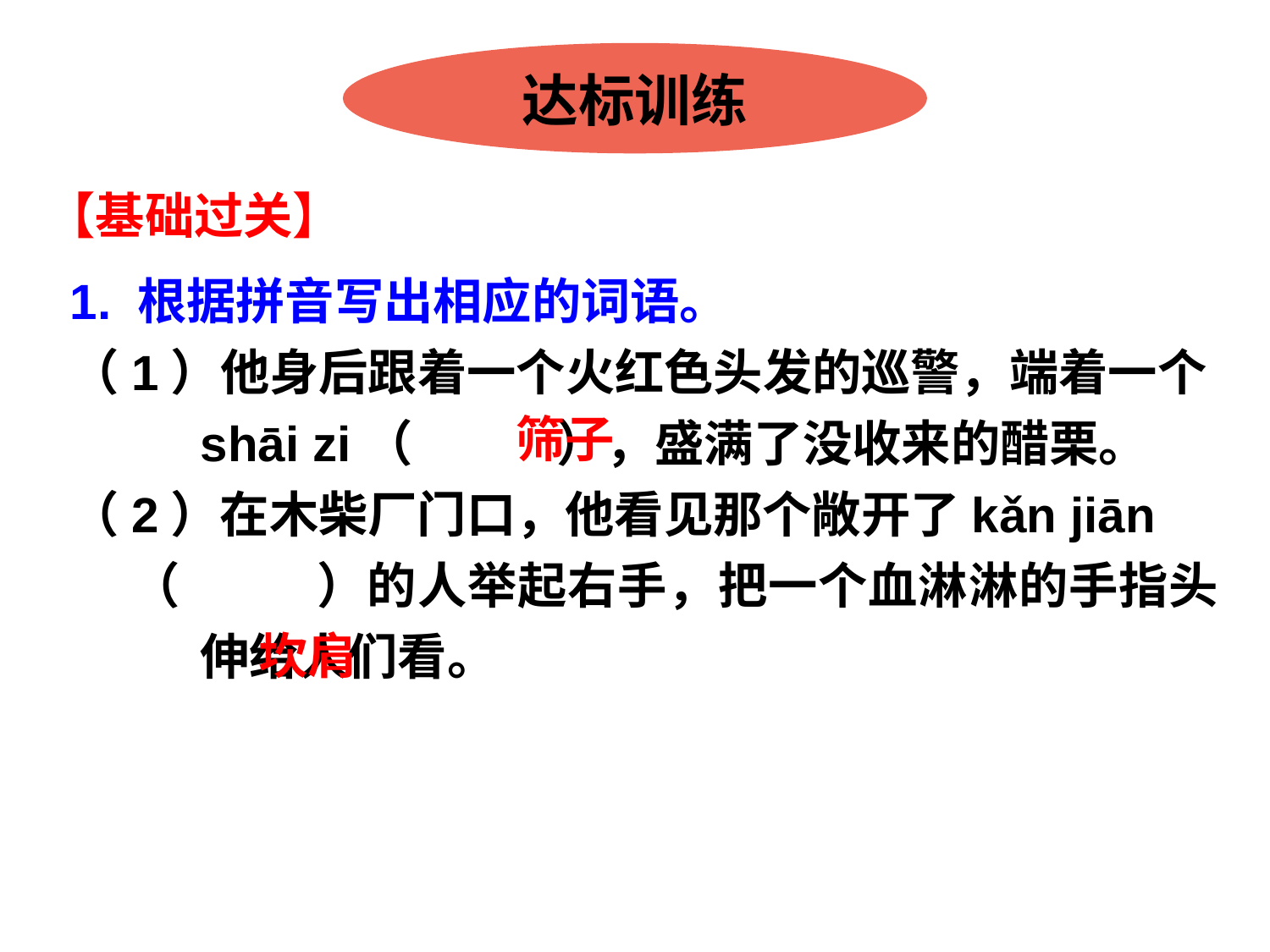

达标训练
【基础过关】
1. 根据拼音写出相应的词语。
（1）他身后跟着一个火红色头发的巡警，端着一个shāi zi（　    　），盛满了没收来的醋栗。
（2）在木柴厂门口，他看见那个敞开了kǎn jiān
    （　   　）的人举起右手，把一个血淋淋的手指头伸给人们看。
筛子
坎肩